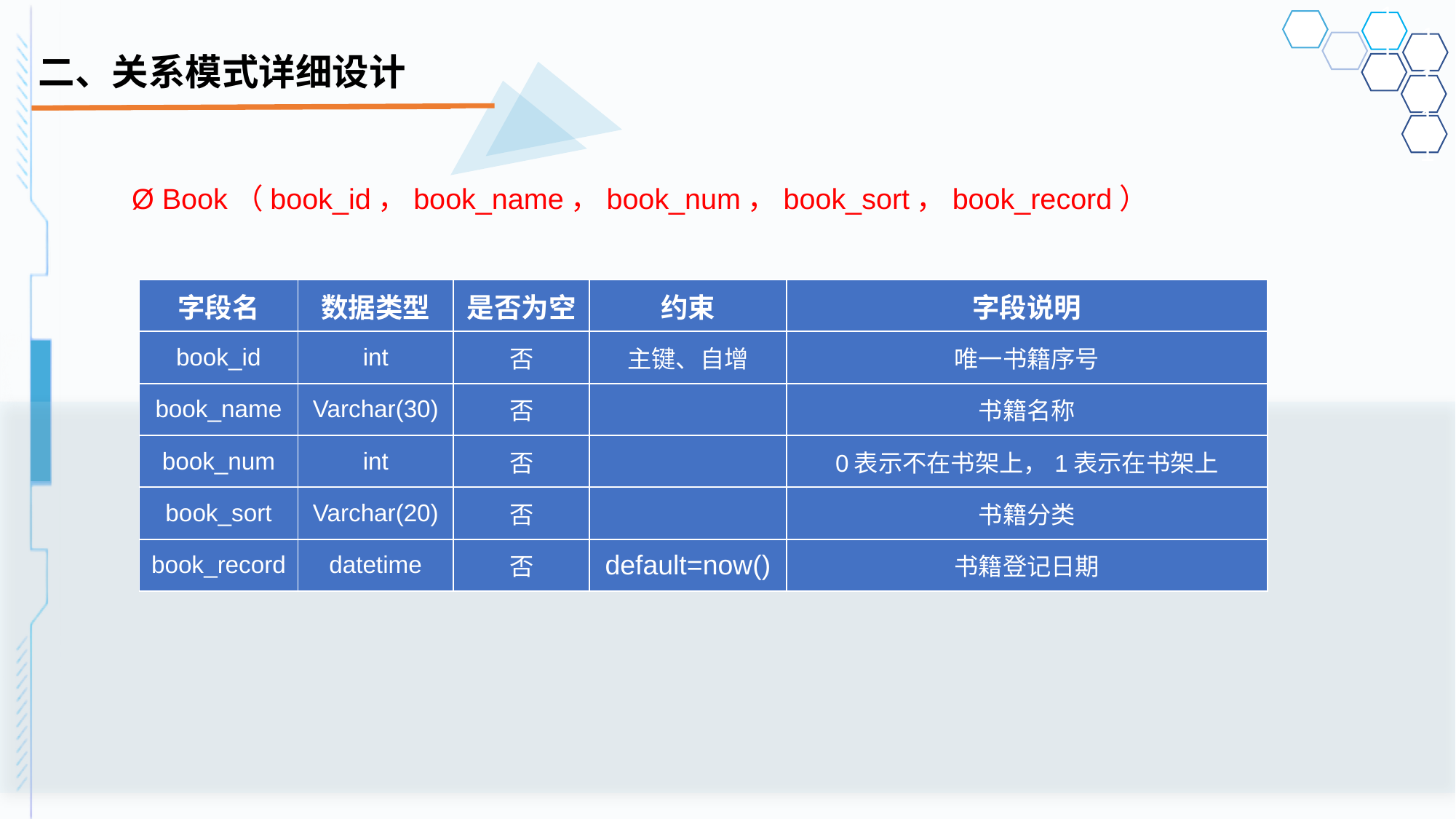

# 二、关系模式详细设计

Ø Book（book_id，book_name，book_num，book_sort，book_record）
| 字段名 | 数据类型 | 是否为空 | 约束 | 字段说明 |
| --- | --- | --- | --- | --- |
| book\_id | int | 否 | 主键、自增 | 唯一书籍序号 |
| book\_name | Varchar(30) | 否 |  | 书籍名称 |
| book\_num | int | 否 |  | 0表示不在书架上，1表示在书架上 |
| book\_sort | Varchar(20) | 否 |  | 书籍分类 |
| book\_record | datetime | 否 | default=now() | 书籍登记日期 |